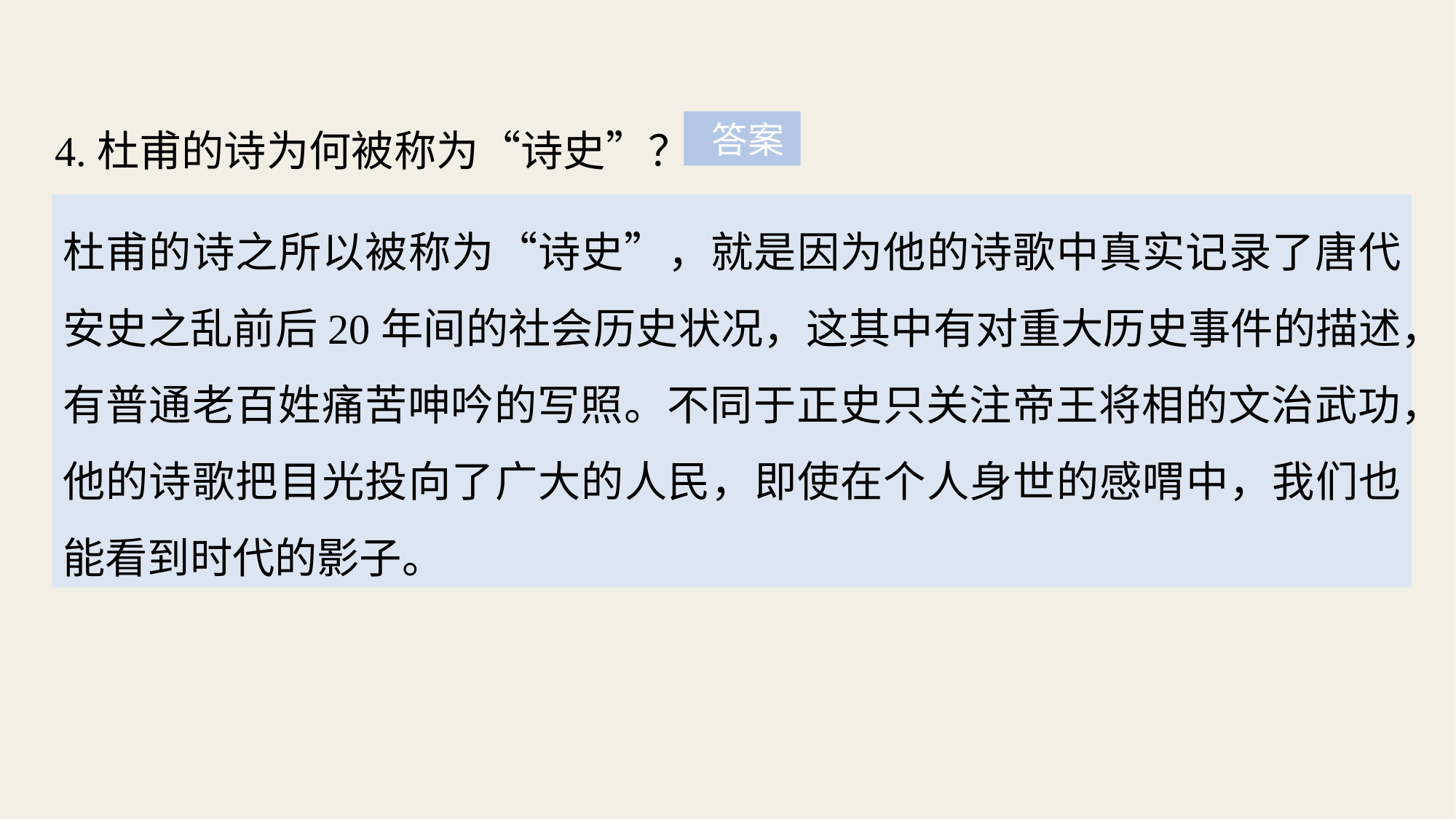

4.杜甫的诗为何被称为“诗史”？
 答案
杜甫的诗之所以被称为“诗史”，就是因为他的诗歌中真实记录了唐代安史之乱前后20年间的社会历史状况，这其中有对重大历史事件的描述，有普通老百姓痛苦呻吟的写照。不同于正史只关注帝王将相的文治武功，他的诗歌把目光投向了广大的人民，即使在个人身世的感喟中，我们也能看到时代的影子。